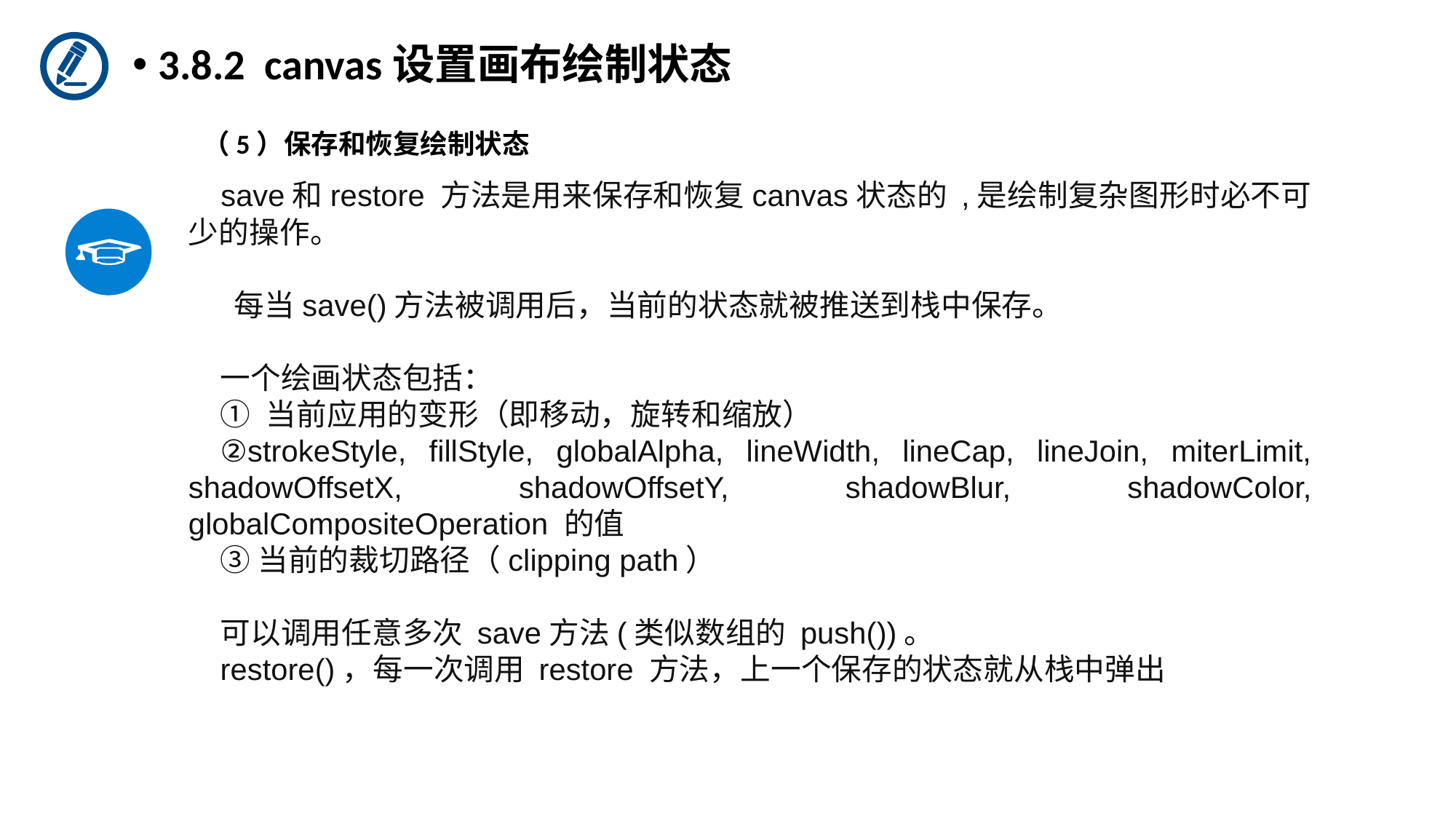

3.8.2  canvas设置画布绘制状态
（5）保存和恢复绘制状态
save和restore 方法是用来保存和恢复canvas状态的 ,是绘制复杂图形时必不可少的操作。

​ 每当save()方法被调用后，当前的状态就被推送到栈中保存。

一个绘画状态包括：
① 当前应用的变形（即移动，旋转和缩放）
②strokeStyle, fillStyle, globalAlpha, lineWidth, lineCap, lineJoin, miterLimit, shadowOffsetX, shadowOffsetY, shadowBlur, shadowColor, globalCompositeOperation 的值
③当前的裁切路径（clipping path）

可以调用任意多次 save方法(类似数组的 push())。
restore()，每一次调用 restore 方法，上一个保存的状态就从栈中弹出